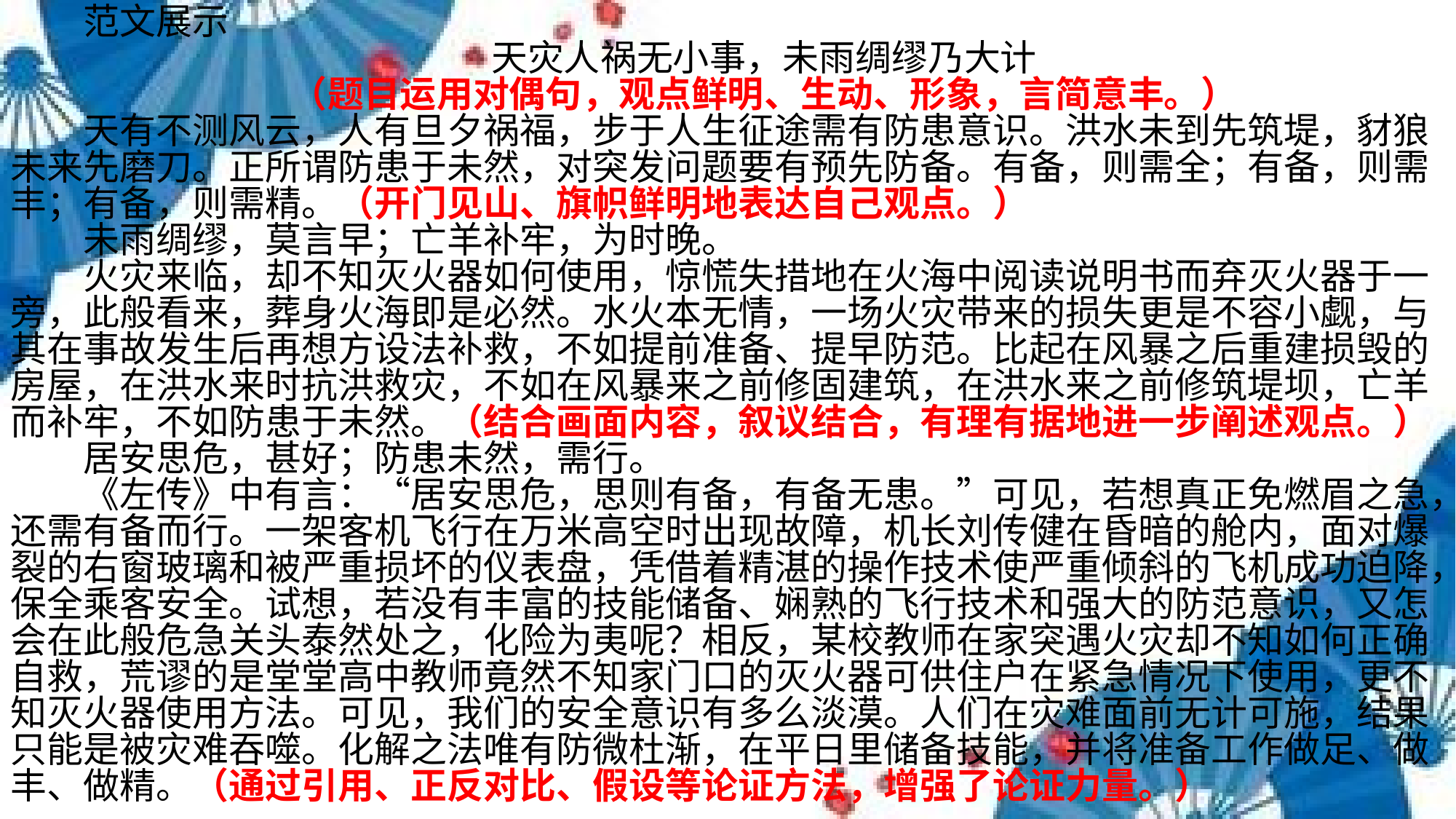

范文展示
　　天灾人祸无小事，未雨绸缪乃大计
　　（题目运用对偶句，观点鲜明、生动、形象，言简意丰。）
　　天有不测风云，人有旦夕祸福，步于人生征途需有防患意识。洪水未到先筑堤，豺狼未来先磨刀。正所谓防患于未然，对突发问题要有预先防备。有备，则需全；有备，则需丰；有备，则需精。（开门见山、旗帜鲜明地表达自己观点。）
　　未雨绸缪，莫言早；亡羊补牢，为时晚。
　　火灾来临，却不知灭火器如何使用，惊慌失措地在火海中阅读说明书而弃灭火器于一旁，此般看来，葬身火海即是必然。水火本无情，一场火灾带来的损失更是不容小觑，与其在事故发生后再想方设法补救，不如提前准备、提早防范。比起在风暴之后重建损毁的房屋，在洪水来时抗洪救灾，不如在风暴来之前修固建筑，在洪水来之前修筑堤坝，亡羊而补牢，不如防患于未然。（结合画面内容，叙议结合，有理有据地进一步阐述观点。）
　　居安思危，甚好；防患未然，需行。
　　《左传》中有言：“居安思危，思则有备，有备无患。”可见，若想真正免燃眉之急，还需有备而行。一架客机飞行在万米高空时出现故障，机长刘传健在昏暗的舱内，面对爆裂的右窗玻璃和被严重损坏的仪表盘，凭借着精湛的操作技术使严重倾斜的飞机成功迫降，
保全乘客安全。试想，若没有丰富的技能储备、娴熟的飞行技术和强大的防范意识，又怎会在此般危急关头泰然处之，化险为夷呢？相反，某校教师在家突遇火灾却不知如何正确自救，荒谬的是堂堂高中教师竟然不知家门口的灭火器可供住户在紧急情况下使用，更不知灭火器使用方法。可见，我们的安全意识有多么淡漠。人们在灾难面前无计可施，结果只能是被灾难吞噬。化解之法唯有防微杜渐，在平日里储备技能，并将准备工作做足、做丰、做精。（通过引用、正反对比、假设等论证方法，增强了论证力量。）